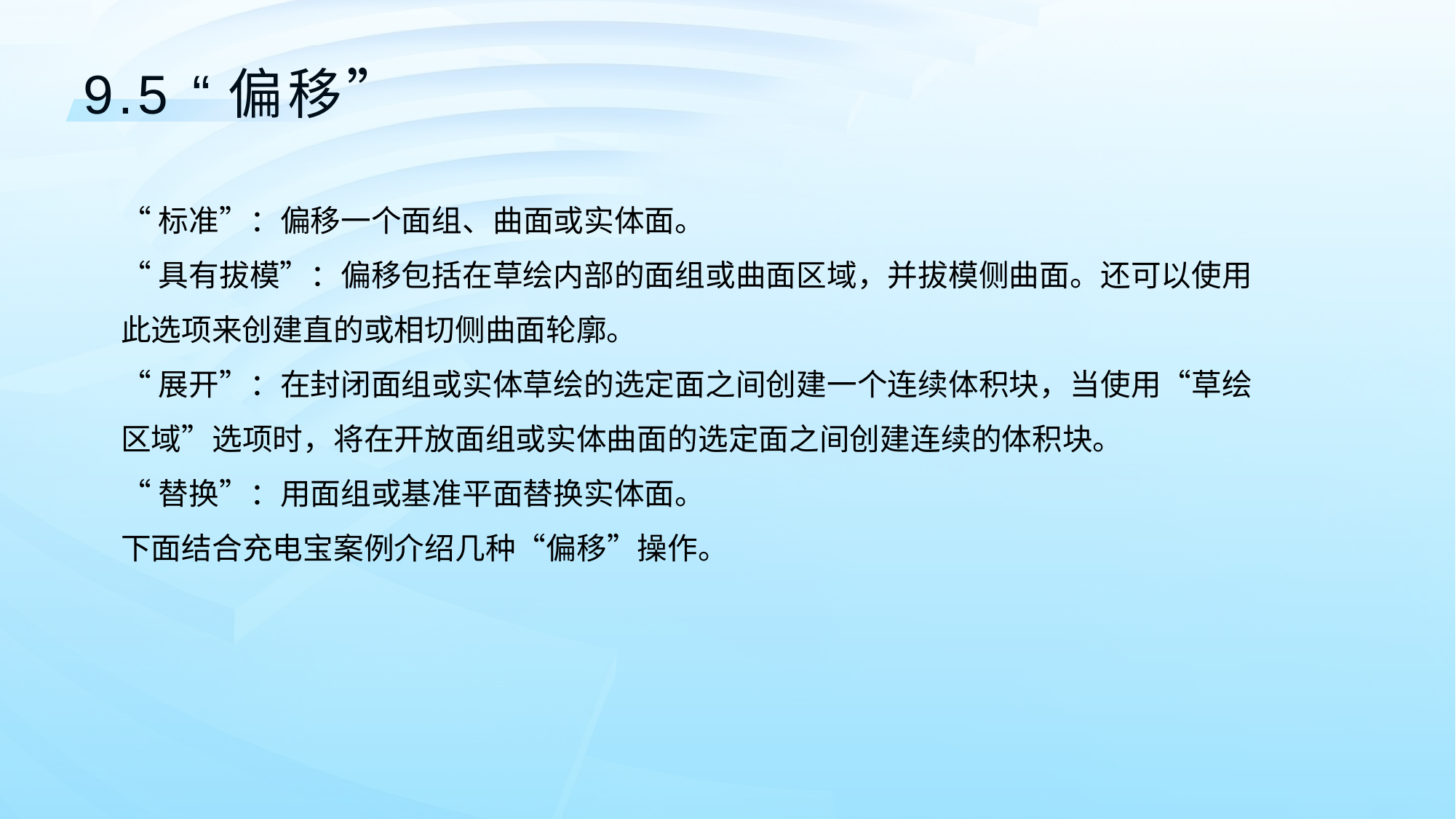

9.5	“偏移”
“标准”：偏移一个面组、曲面或实体面。
“具有拔模”：偏移包括在草绘内部的面组或曲面区域，并拔模侧曲面。还可以使用此选项来创建直的或相切侧曲面轮廓。
“展开”：在封闭面组或实体草绘的选定面之间创建一个连续体积块，当使用“草绘区域”选项时，将在开放面组或实体曲面的选定面之间创建连续的体积块。
“替换”：用面组或基准平面替换实体面。
下面结合充电宝案例介绍几种“偏移”操作。